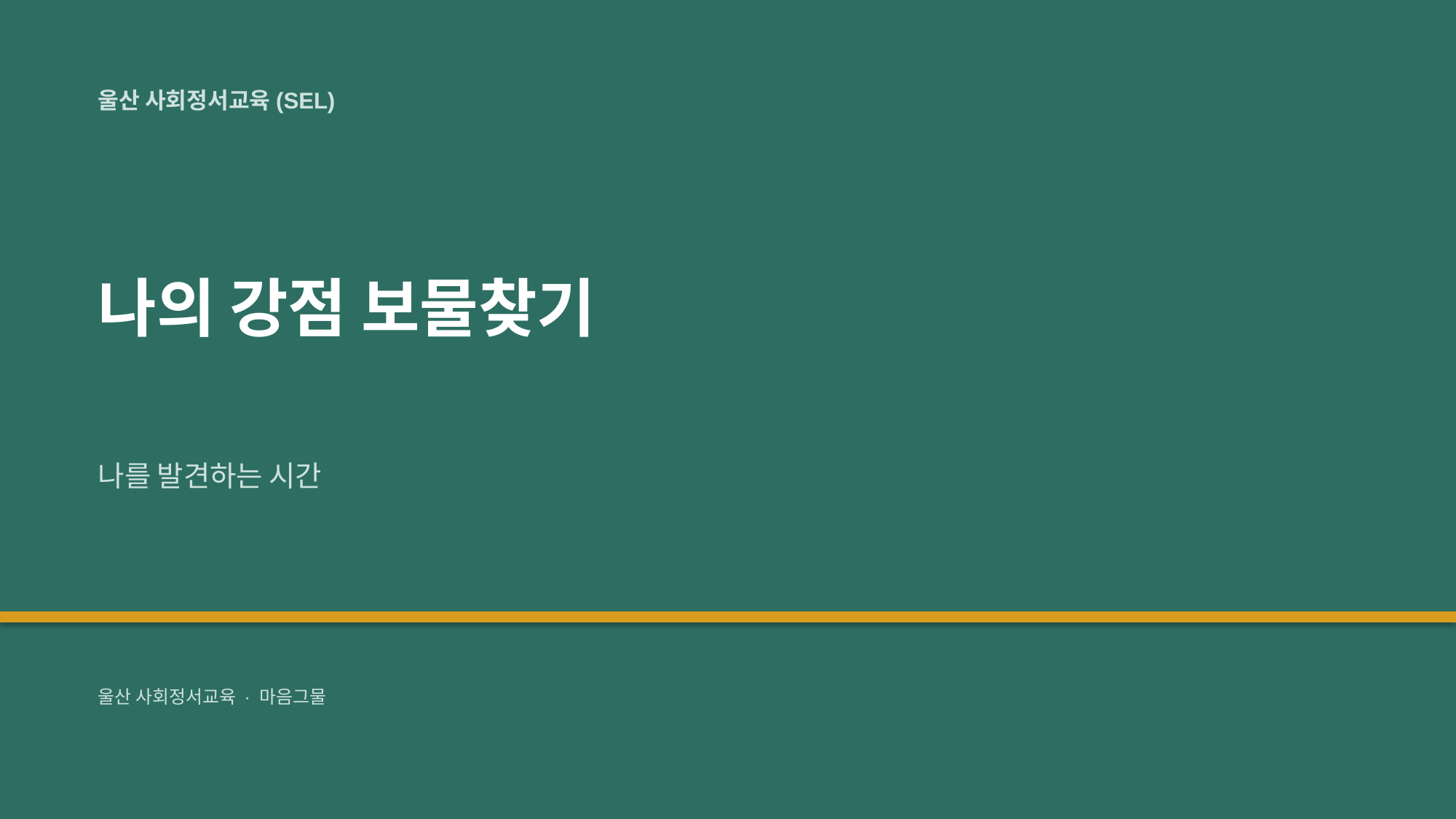

울산 사회정서교육(SEL)
나의 강점 보물찾기
나를 발견하는 시간

울산 사회정서교육 · 마음그물